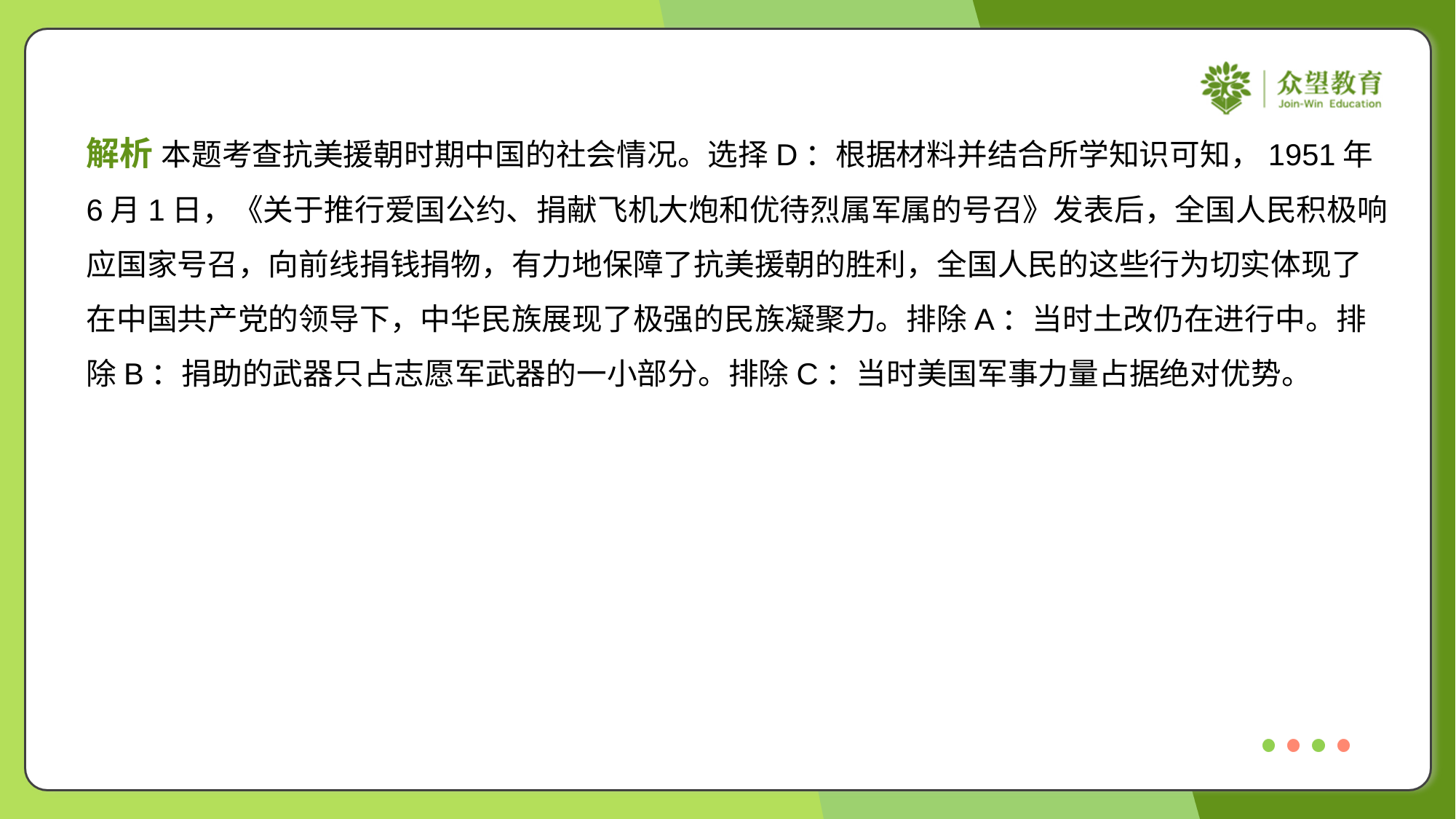

解析 本题考查抗美援朝时期中国的社会情况。选择D：根据材料并结合所学知识可知，1951年
6月1日，《关于推行爱国公约、捐献飞机大炮和优待烈属军属的号召》发表后，全国人民积极响
应国家号召，向前线捐钱捐物，有力地保障了抗美援朝的胜利，全国人民的这些行为切实体现了
在中国共产党的领导下，中华民族展现了极强的民族凝聚力。排除A：当时土改仍在进行中。排
除B：捐助的武器只占志愿军武器的一小部分。排除C：当时美国军事力量占据绝对优势。